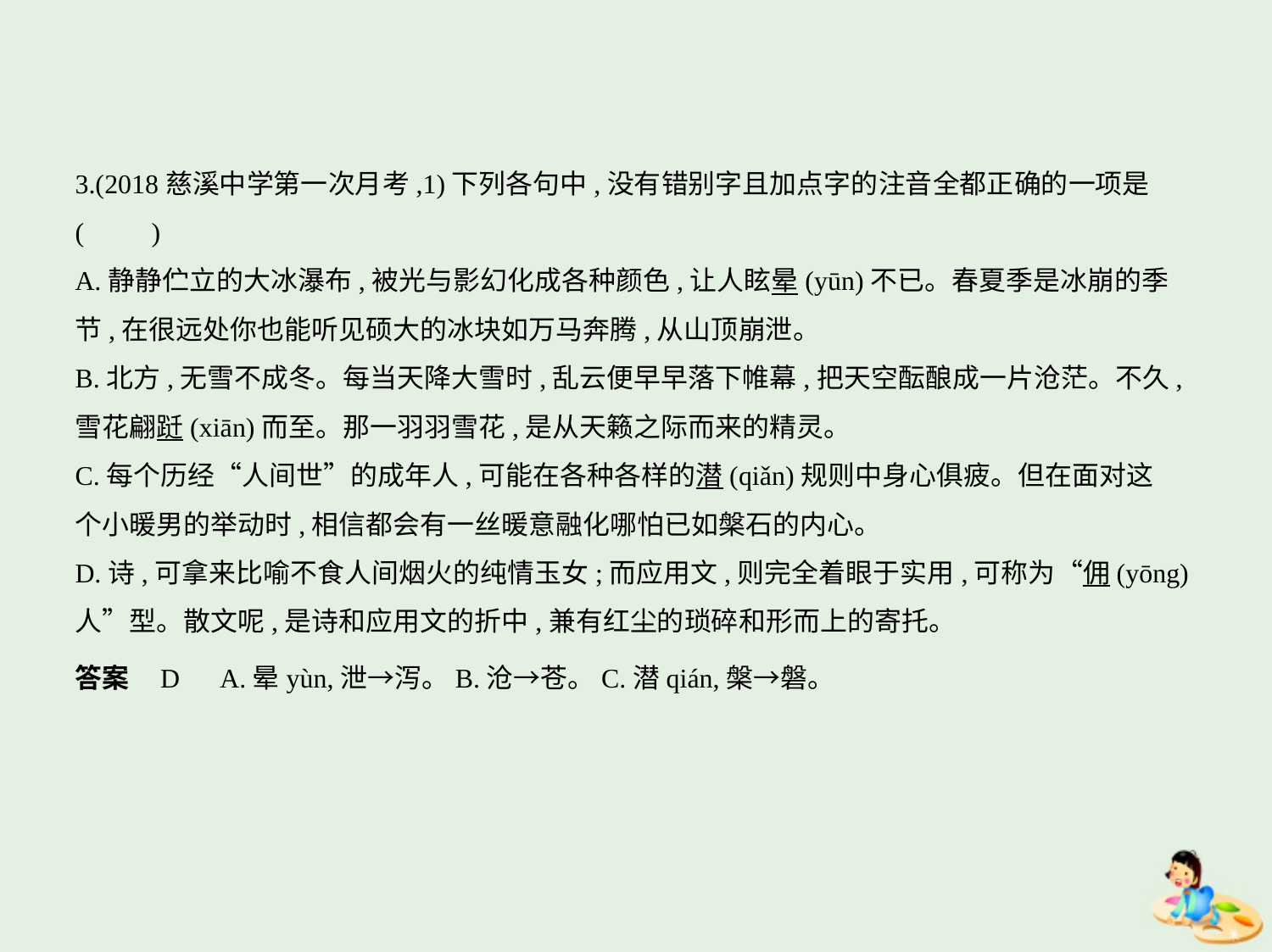

3.(2018慈溪中学第一次月考,1)下列各句中,没有错别字且加点字的注音全都正确的一项是
(　　)
A.静静伫立的大冰瀑布,被光与影幻化成各种颜色,让人眩晕(yūn)不已。春夏季是冰崩的季
节,在很远处你也能听见硕大的冰块如万马奔腾,从山顶崩泄。
B.北方,无雪不成冬。每当天降大雪时,乱云便早早落下帷幕,把天空酝酿成一片沧茫。不久,
雪花翩跹(xiān)而至。那一羽羽雪花,是从天籁之际而来的精灵。
C.每个历经“人间世”的成年人,可能在各种各样的潜(qiǎn)规则中身心俱疲。但在面对这
个小暖男的举动时,相信都会有一丝暖意融化哪怕已如槃石的内心。
D.诗,可拿来比喻不食人间烟火的纯情玉女;而应用文,则完全着眼于实用,可称为“佣(yōng)
人”型。散文呢,是诗和应用文的折中,兼有红尘的琐碎和形而上的寄托。
答案    D　A.晕yùn,泄→泻。B.沧→苍。C.潜qián,槃→磐。